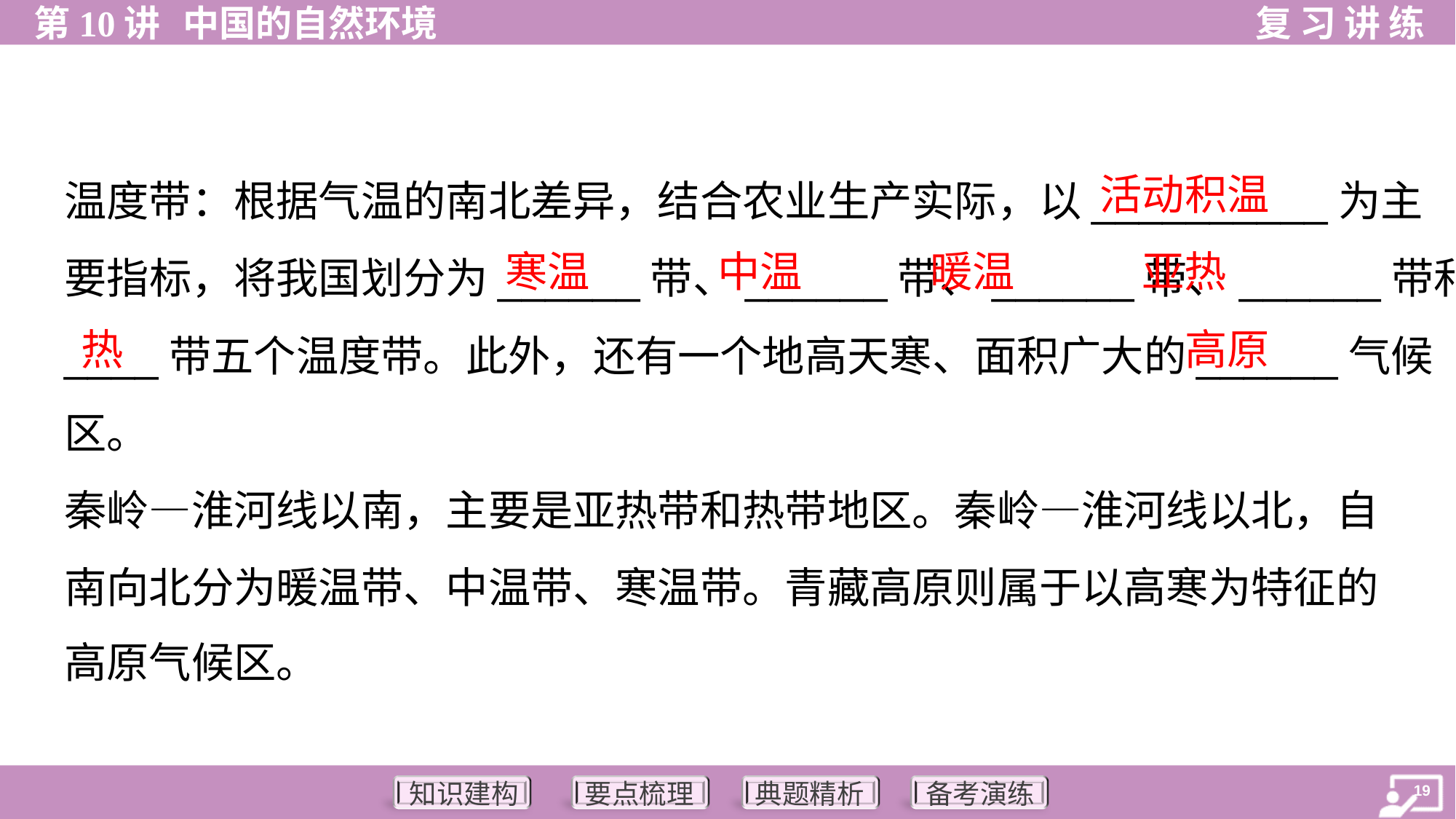

活动积温
温度带：根据气温的南北差异，结合农业生产实际，以__________为主
要指标，将我国划分为______带、______带、______带、______带和
____带五个温度带。此外，还有一个地高天寒、面积广大的______气候
区。
秦岭—淮河线以南，主要是亚热带和热带地区。秦岭—淮河线以北，自
南向北分为暖温带、中温带、寒温带。青藏高原则属于以高寒为特征的
高原气候区。
寒温
中温
暖温
亚热
热
高原